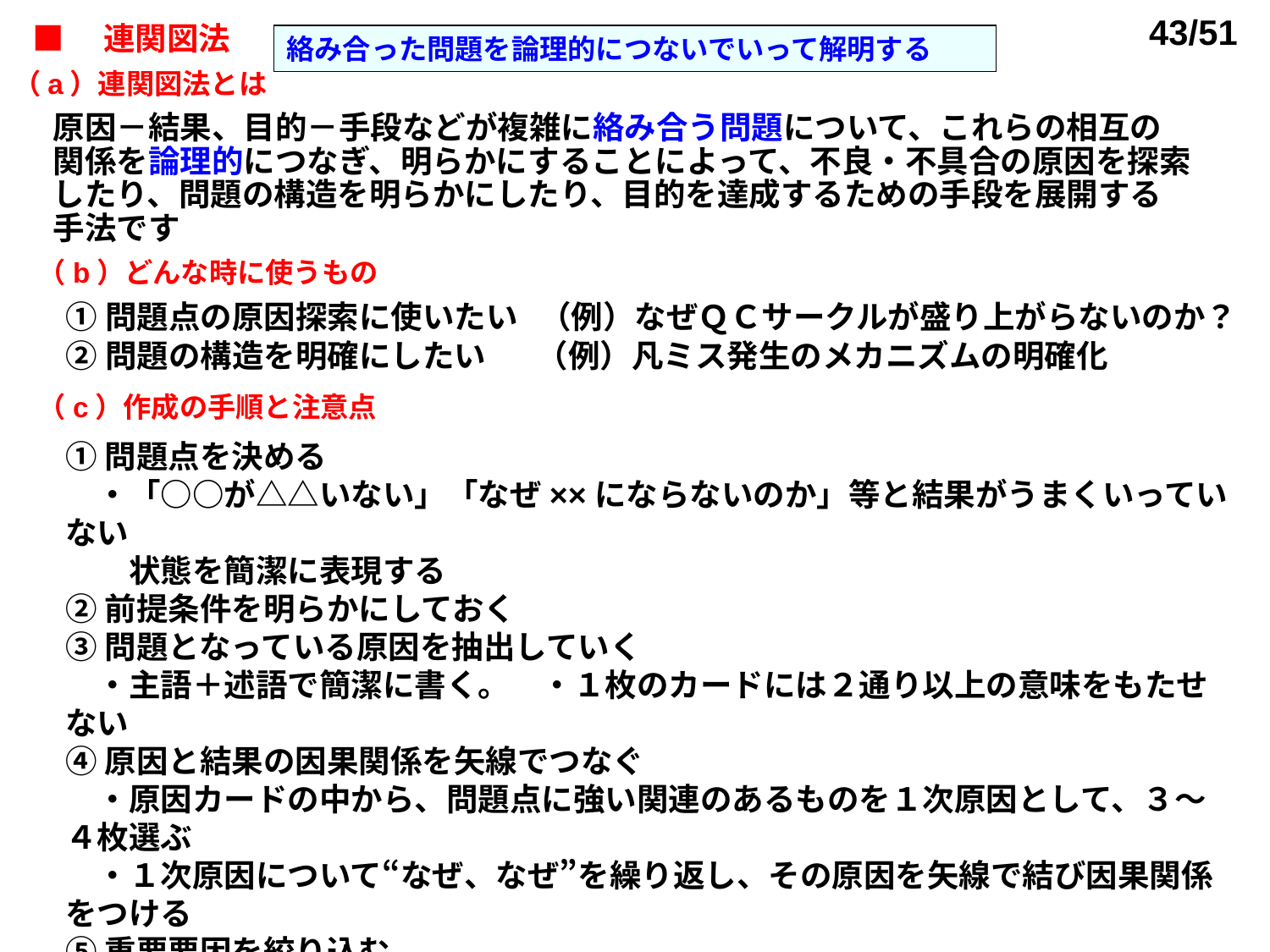

■　連関図法
43/51
絡み合った問題を論理的につないでいって解明する
（a）連関図法とは
原因－結果、目的－手段などが複雑に絡み合う問題について、これらの相互の
関係を論理的につなぎ、明らかにすることによって、不良・不具合の原因を探索したり、問題の構造を明らかにしたり、目的を達成するための手段を展開する
手法です
（b）どんな時に使うもの
①問題点の原因探索に使いたい   （例）なぜＱＣサークルが盛り上がらないのか？
②問題の構造を明確にしたい       （例）凡ミス発生のメカニズムの明確化
（c）作成の手順と注意点
①問題点を決める
　・「○○が△△いない」「なぜ××にならないのか」等と結果がうまくいっていない
　　状態を簡潔に表現する
②前提条件を明らかにしておく
③問題となっている原因を抽出していく
　・主語＋述語で簡潔に書く。　・１枚のカードには２通り以上の意味をもたせない
④原因と結果の因果関係を矢線でつなぐ
　・原因カードの中から、問題点に強い関連のあるものを１次原因として、３～４枚選ぶ
　・１次原因について“なぜ、なぜ”を繰り返し、その原因を矢線で結び因果関係をつける
⑤重要要因を絞り込む
　・太い枠で囲むか、ハッチングをいれる
⑥重要要因が問題点に強い因果関係をもっている経路の矢線は太くする
⑦結論をまとめる